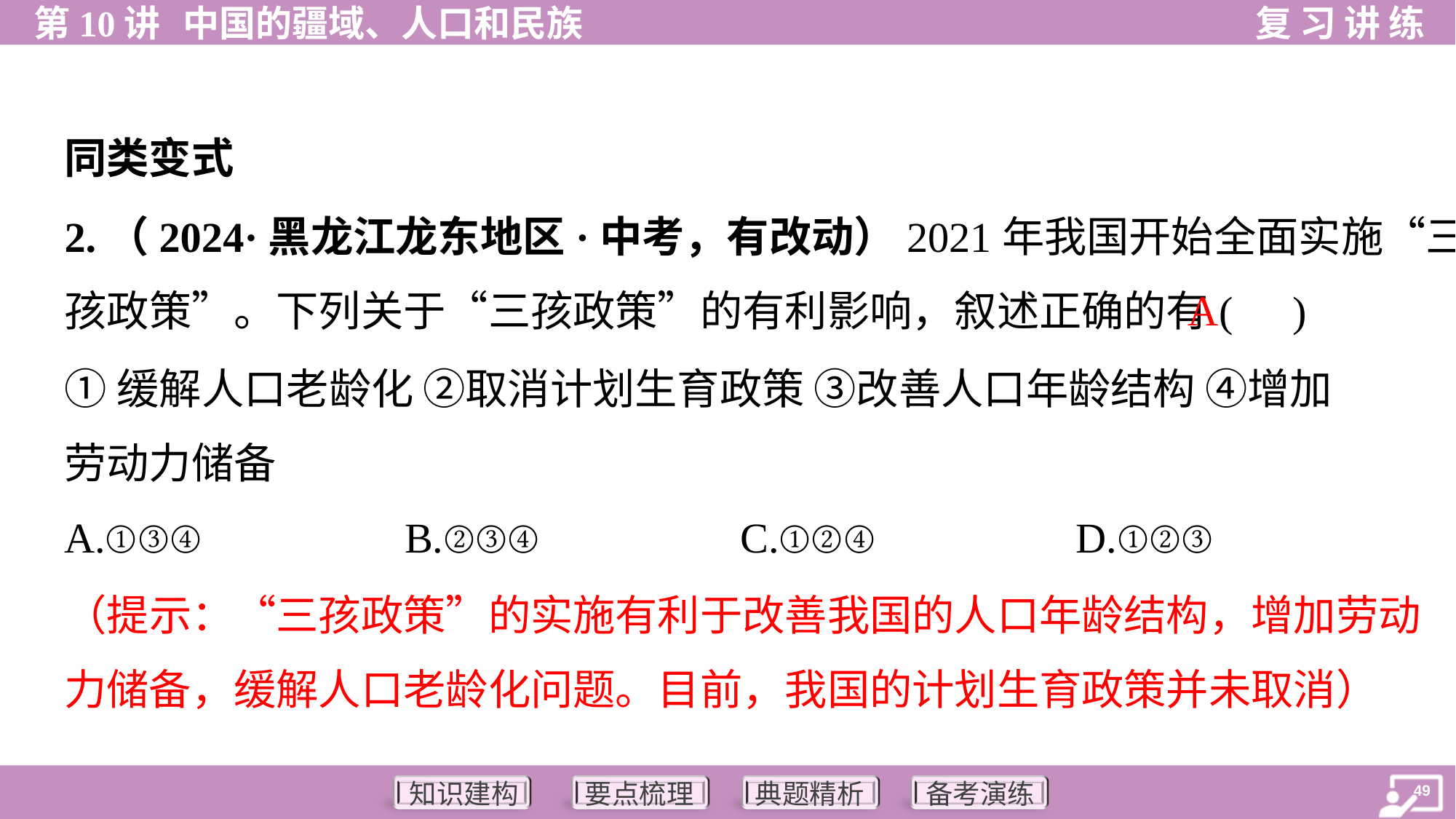

同类变式
2.（2024·黑龙江龙东地区·中考，有改动）2021年我国开始全面实施“三
孩政策”。下列关于“三孩政策”的有利影响，叙述正确的有(     )
A
①缓解人口老龄化 ②取消计划生育政策 ③改善人口年龄结构 ④增加
劳动力储备
A.①③④	B.②③④	C.①②④	D.①②③
（提示：“三孩政策”的实施有利于改善我国的人口年龄结构，增加劳动
力储备，缓解人口老龄化问题。目前，我国的计划生育政策并未取消）